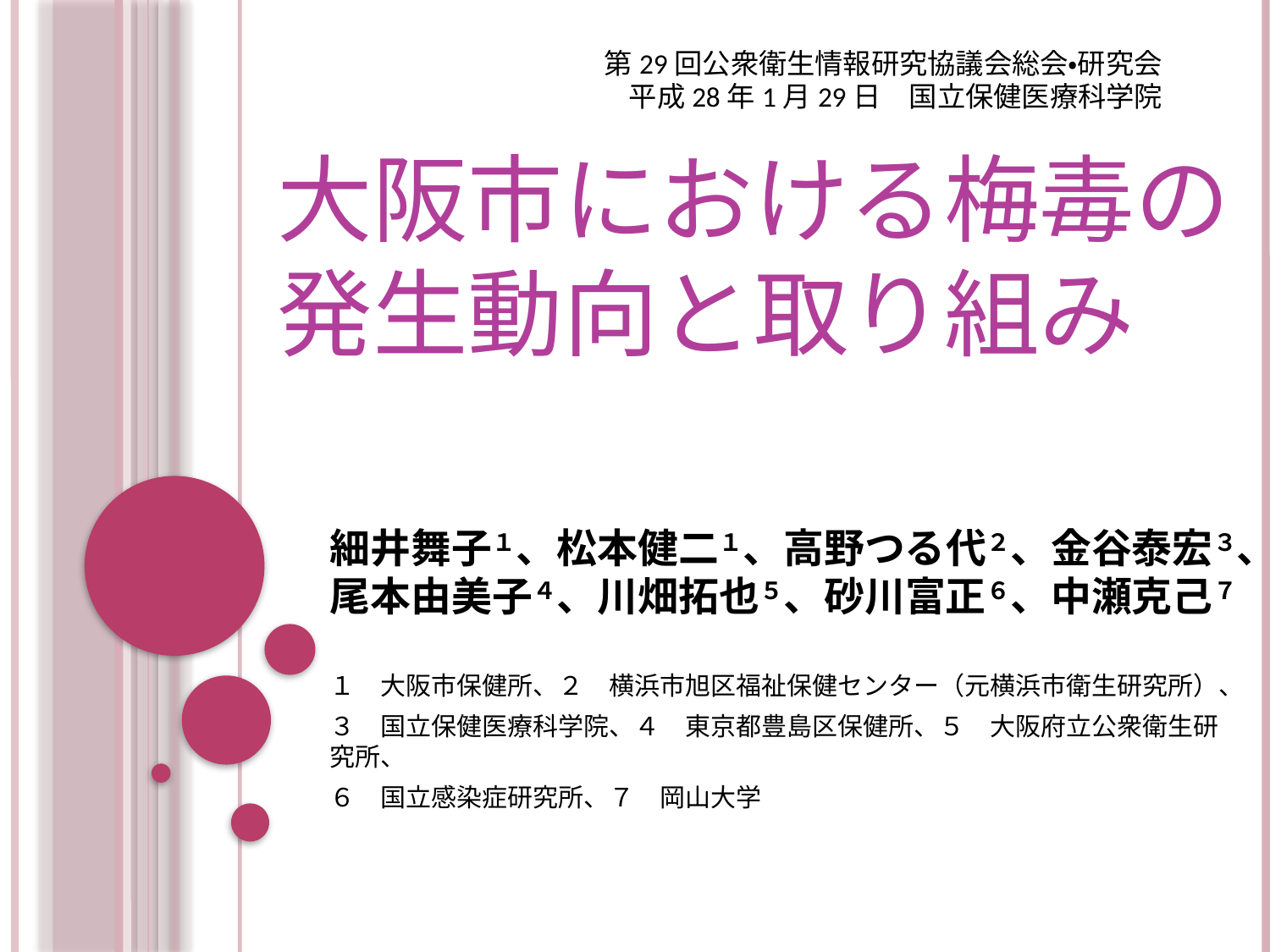

第29回公衆衛生情報研究協議会総会・研究会
平成28年1月29日　国立保健医療科学院
# 大阪市における梅毒の 発生動向と取り組み
細井舞子１、松本健二１、高野つる代２、金谷泰宏３、尾本由美子４、川畑拓也５、砂川富正６、中瀬克己７

１　大阪市保健所、２　横浜市旭区福祉保健センター（元横浜市衛生研究所）、
３　国立保健医療科学院、４　東京都豊島区保健所、５　大阪府立公衆衛生研究所、
６　国立感染症研究所、７　岡山大学